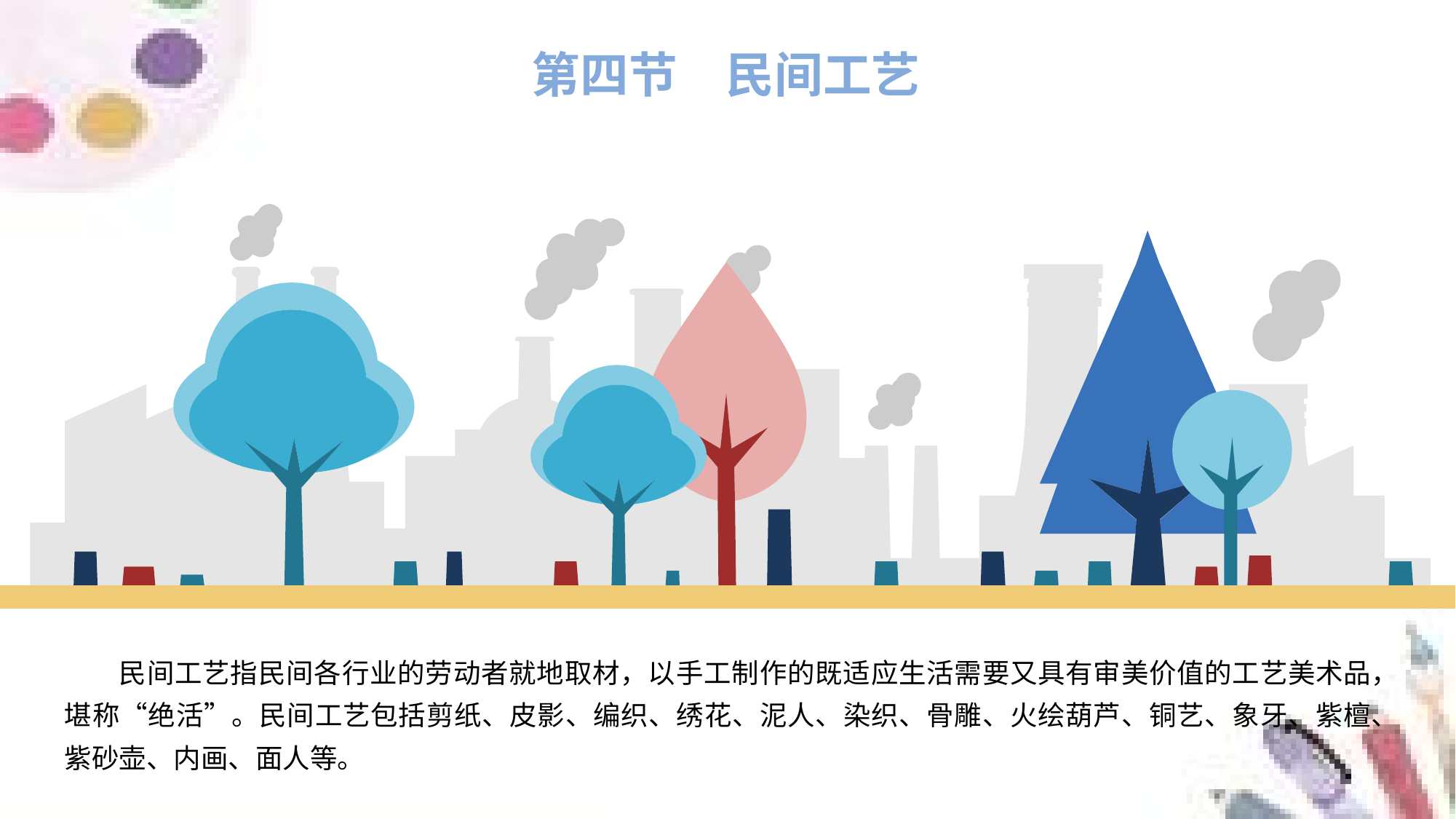

第四节　民间工艺

民间工艺指民间各行业的劳动者就地取材，以手工制作的既适应生活需要又具有审美价值的工艺美术品，堪称“绝活”。民间工艺包括剪纸、皮影、编织、绣花、泥人、染织、骨雕、火绘葫芦、铜艺、象牙、紫檀、紫砂壶、内画、面人等。